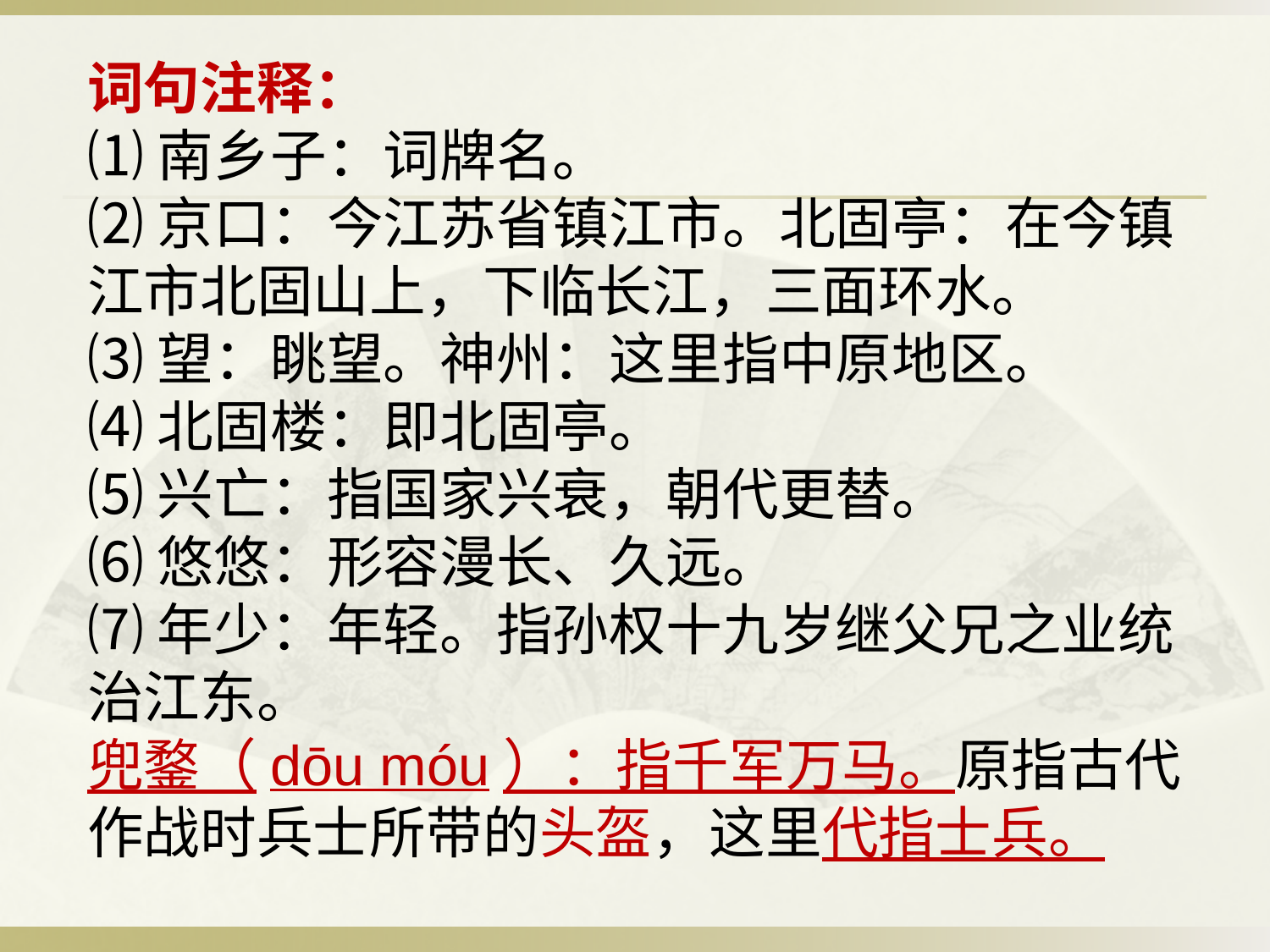

词句注释：
⑴南乡子：词牌名。
⑵京口：今江苏省镇江市。北固亭：在今镇江市北固山上，下临长江，三面环水。
⑶望：眺望。神州：这里指中原地区。
⑷北固楼：即北固亭。
⑸兴亡：指国家兴衰，朝代更替。
⑹悠悠：形容漫长、久远。
⑺年少：年轻。指孙权十九岁继父兄之业统治江东。
兜鍪（dōu móu）：指千军万马。原指古代作战时兵士所带的头盔，这里代指士兵。